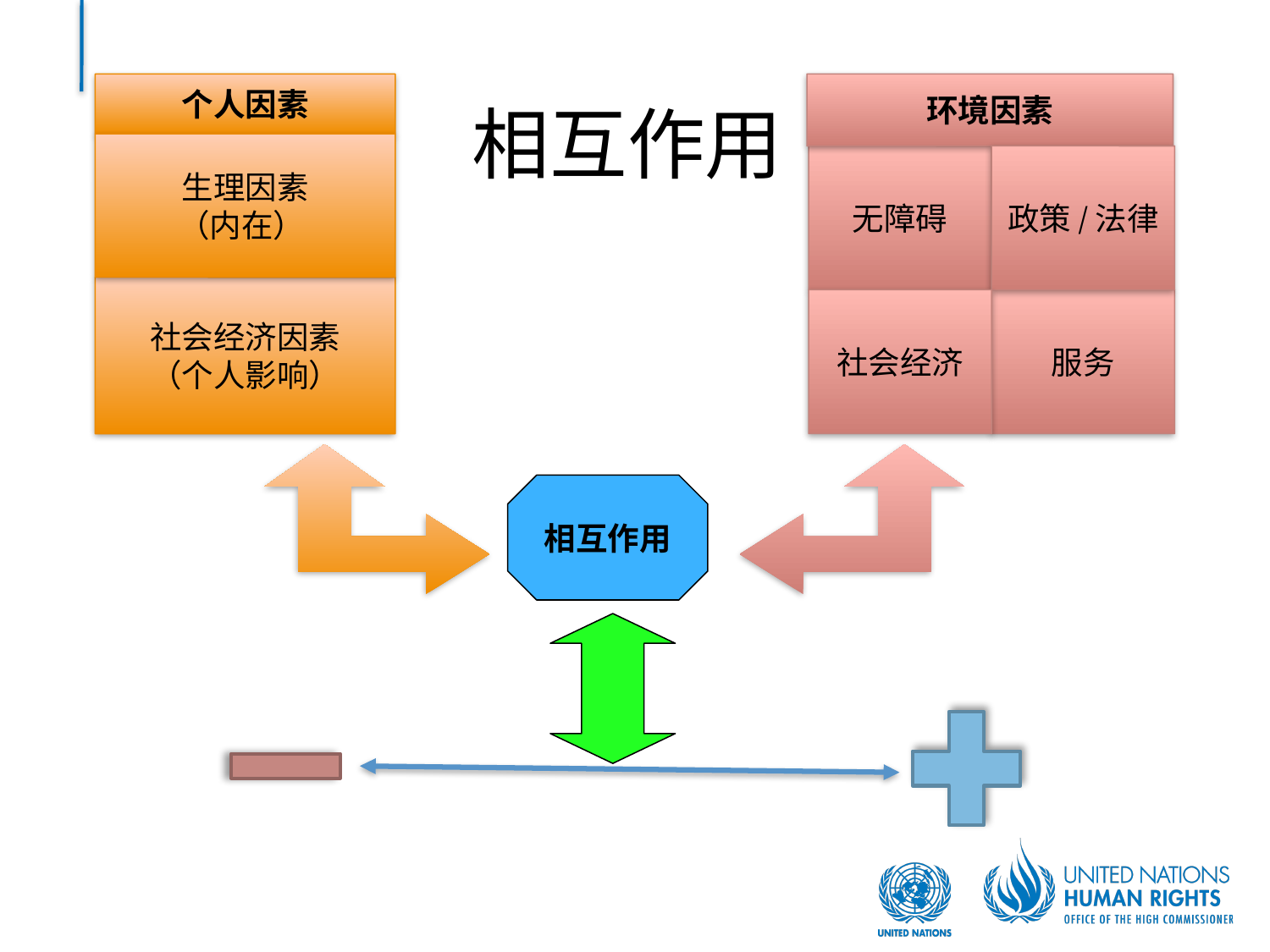

个人因素
生理因素
（内在）
社会经济因素
（个人影响）
相互作用
环境因素
无障碍
政策/法律
社会经济
服务

相互作用